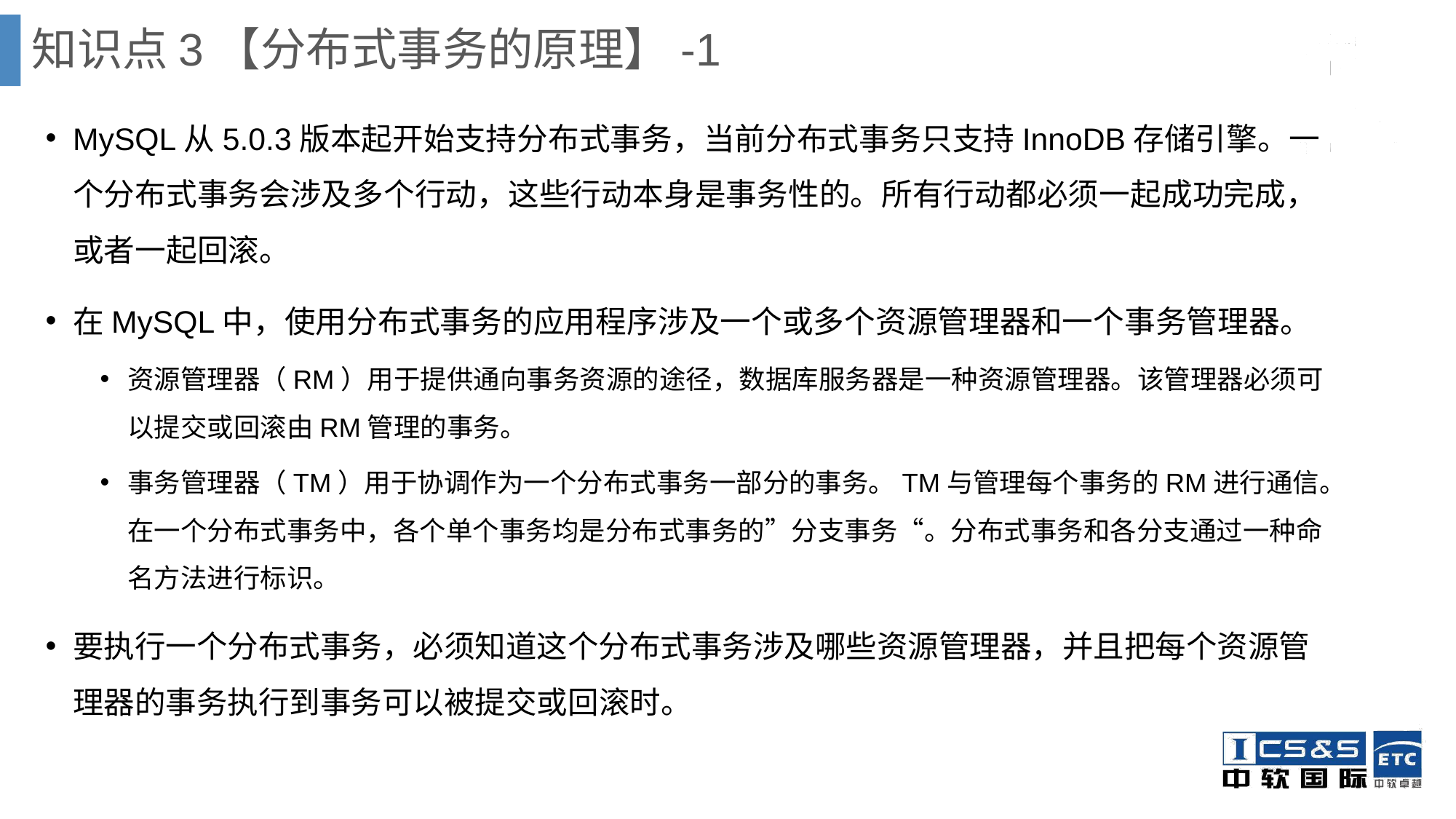

知识点3【分布式事务的原理】-1
MySQL从5.0.3版本起开始支持分布式事务，当前分布式事务只支持InnoDB存储引擎。一个分布式事务会涉及多个行动，这些行动本身是事务性的。所有行动都必须一起成功完成，或者一起回滚。
在MySQL中，使用分布式事务的应用程序涉及一个或多个资源管理器和一个事务管理器。
资源管理器（RM）用于提供通向事务资源的途径，数据库服务器是一种资源管理器。该管理器必须可以提交或回滚由RM管理的事务。
事务管理器（TM）用于协调作为一个分布式事务一部分的事务。TM与管理每个事务的RM进行通信。在一个分布式事务中，各个单个事务均是分布式事务的”分支事务“。分布式事务和各分支通过一种命名方法进行标识。
要执行一个分布式事务，必须知道这个分布式事务涉及哪些资源管理器，并且把每个资源管理器的事务执行到事务可以被提交或回滚时。